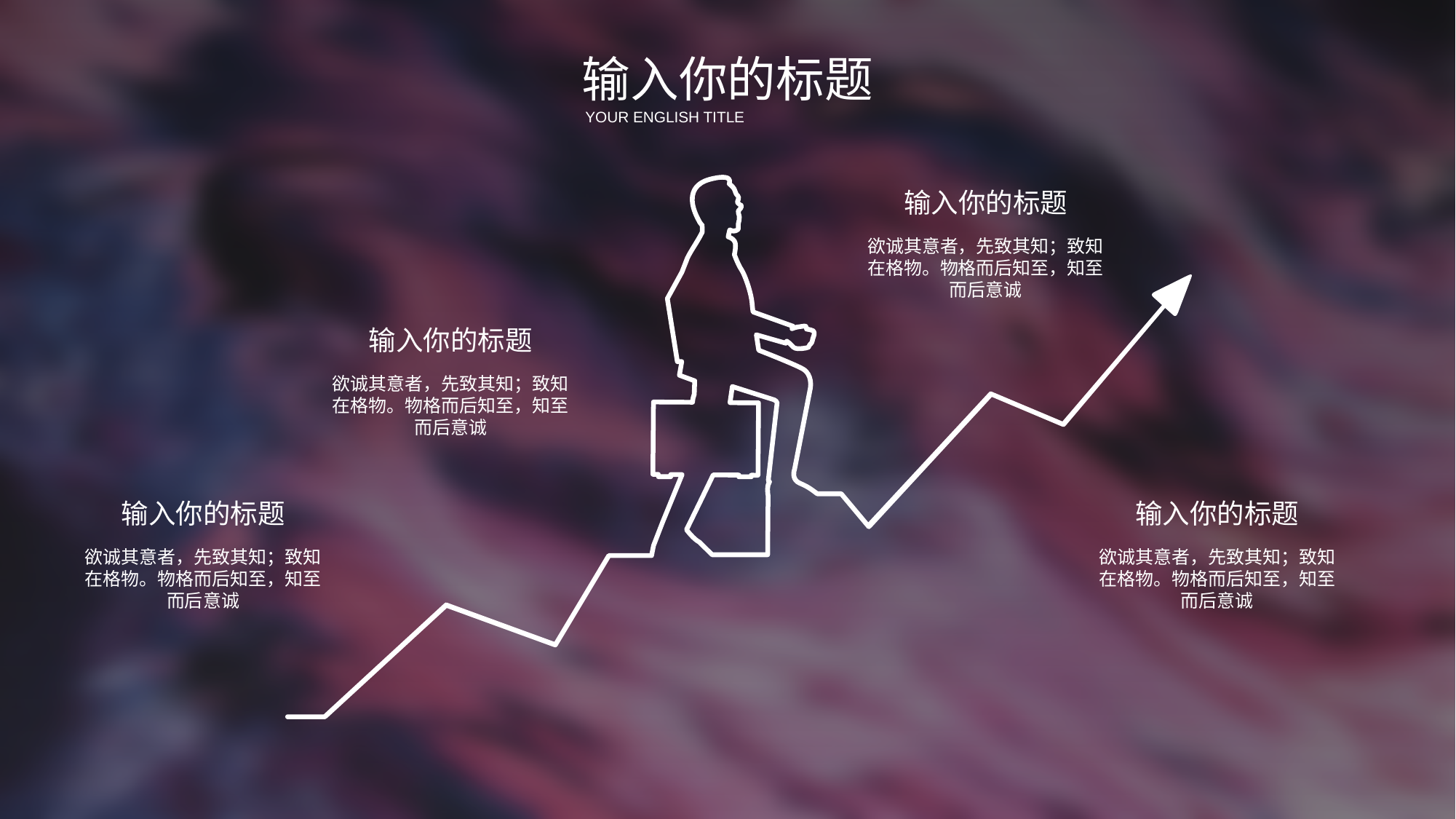

输入你的标题
YOUR ENGLISH TITLE

输入你的标题
欲诚其意者，先致其知；致知在格物。物格而后知至，知至而后意诚
输入你的标题
欲诚其意者，先致其知；致知在格物。物格而后知至，知至而后意诚
输入你的标题
输入你的标题
欲诚其意者，先致其知；致知在格物。物格而后知至，知至而后意诚
欲诚其意者，先致其知；致知在格物。物格而后知至，知至而后意诚